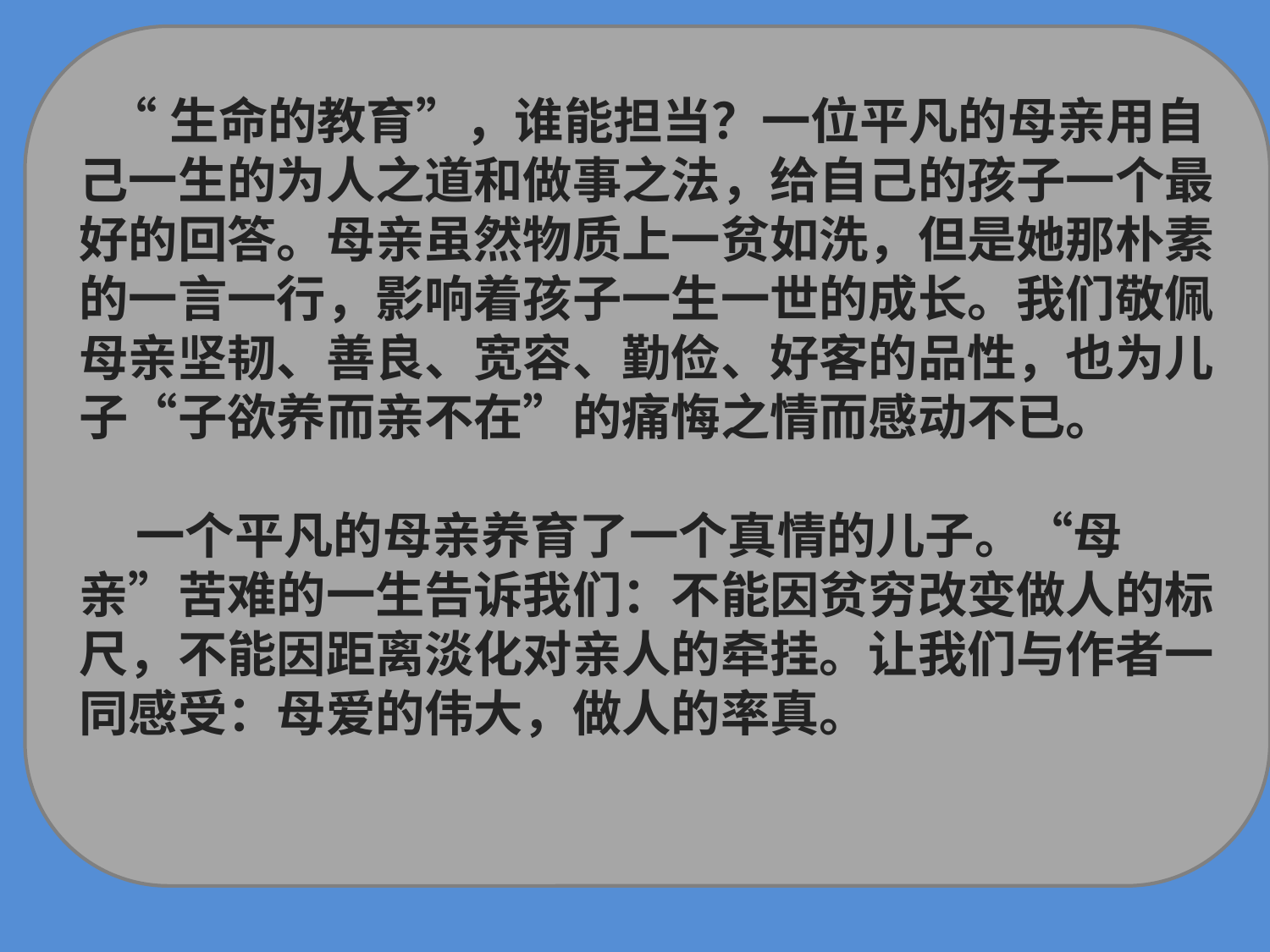

“生命的教育”，谁能担当？一位平凡的母亲用自己一生的为人之道和做事之法，给自己的孩子一个最好的回答。母亲虽然物质上一贫如洗，但是她那朴素的一言一行，影响着孩子一生一世的成长。我们敬佩母亲坚韧、善良、宽容、勤俭、好客的品性，也为儿子“子欲养而亲不在”的痛悔之情而感动不已。

    一个平凡的母亲养育了一个真情的儿子。“母亲”苦难的一生告诉我们：不能因贫穷改变做人的标尺，不能因距离淡化对亲人的牵挂。让我们与作者一同感受：母爱的伟大，做人的率真。